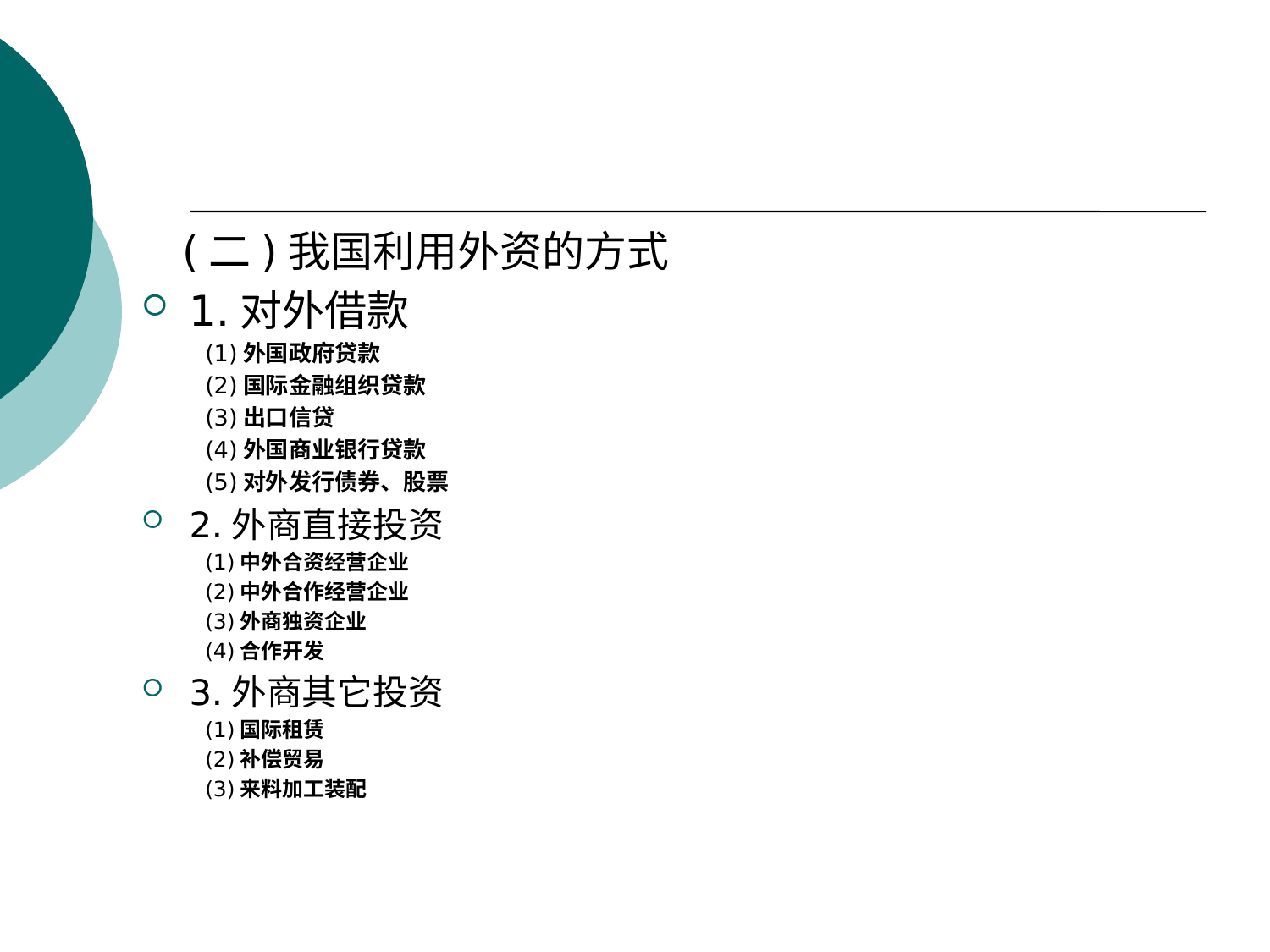

#
   (二)我国利用外资的方式
1.对外借款
(1)外国政府贷款
(2)国际金融组织贷款
(3)出口信贷
(4)外国商业银行贷款
(5)对外发行债券、股票
2.外商直接投资
(1)中外合资经营企业
(2)中外合作经营企业
(3)外商独资企业
(4)合作开发
3.外商其它投资
(1)国际租赁
(2)补偿贸易
(3)来料加工装配